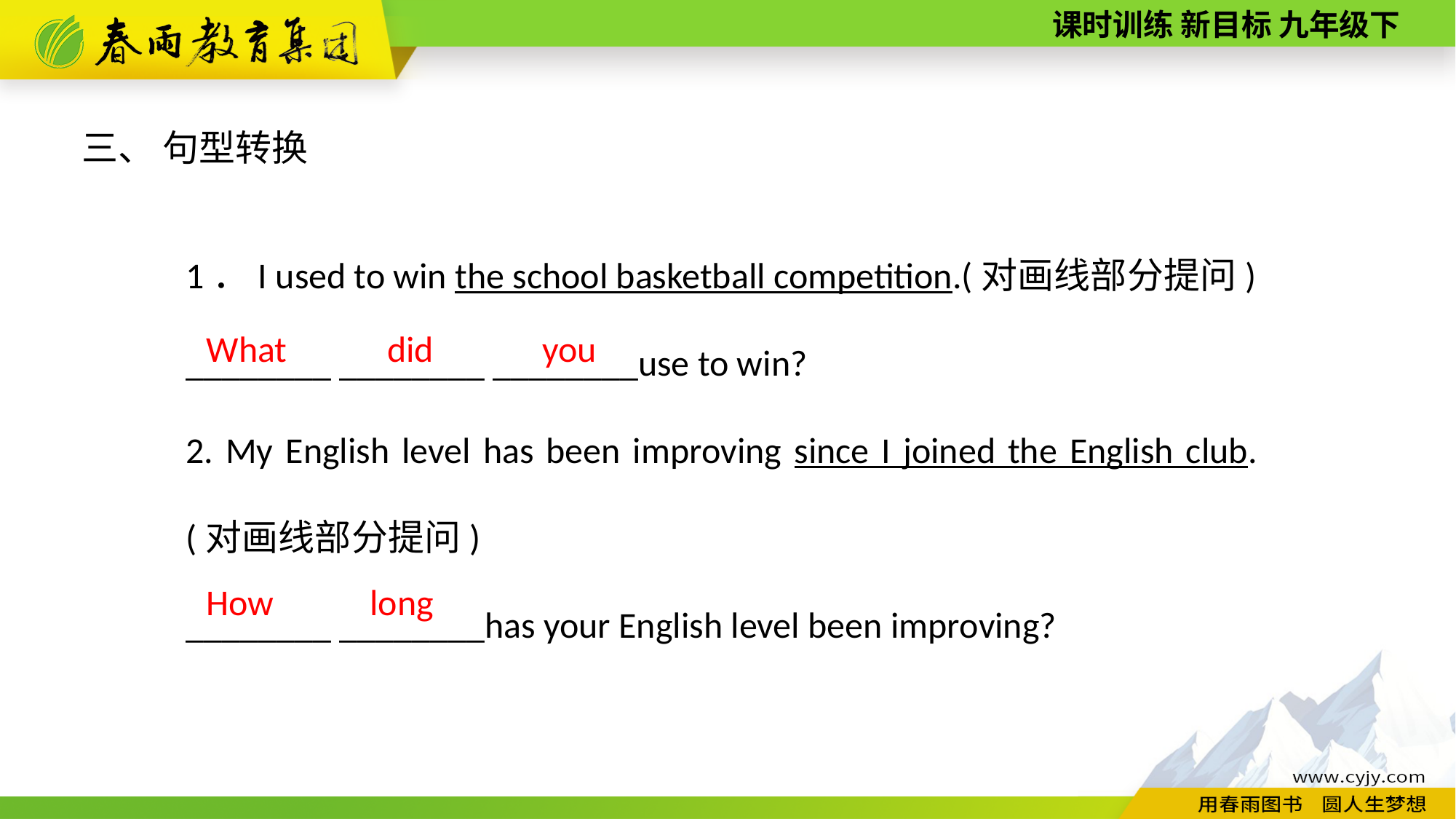

三、 句型转换
1．I used to win the school basketball competition.(对画线部分提问)
________ ________ ________use to win?
2. My English level has been improving since I joined the English club.(对画线部分提问)
________ ________has your English level been improving?
you
did
What
How
long